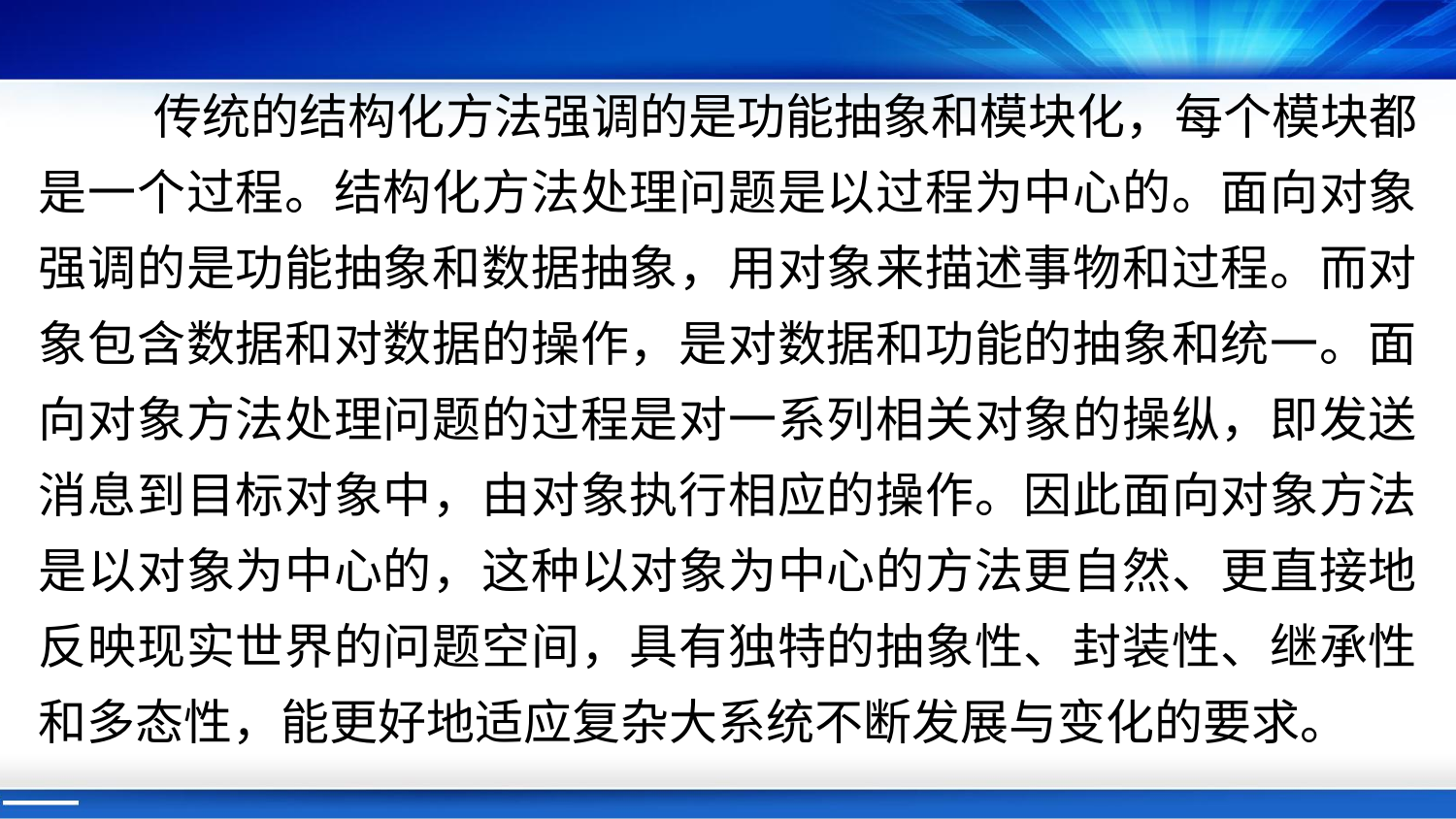

传统的结构化方法强调的是功能抽象和模块化，每个模块都是一个过程。结构化方法处理问题是以过程为中心的。面向对象强调的是功能抽象和数据抽象，用对象来描述事物和过程。而对象包含数据和对数据的操作，是对数据和功能的抽象和统一。面向对象方法处理问题的过程是对一系列相关对象的操纵，即发送消息到目标对象中，由对象执行相应的操作。因此面向对象方法是以对象为中心的，这种以对象为中心的方法更自然、更直接地反映现实世界的问题空间，具有独特的抽象性、封装性、继承性和多态性，能更好地适应复杂大系统不断发展与变化的要求。